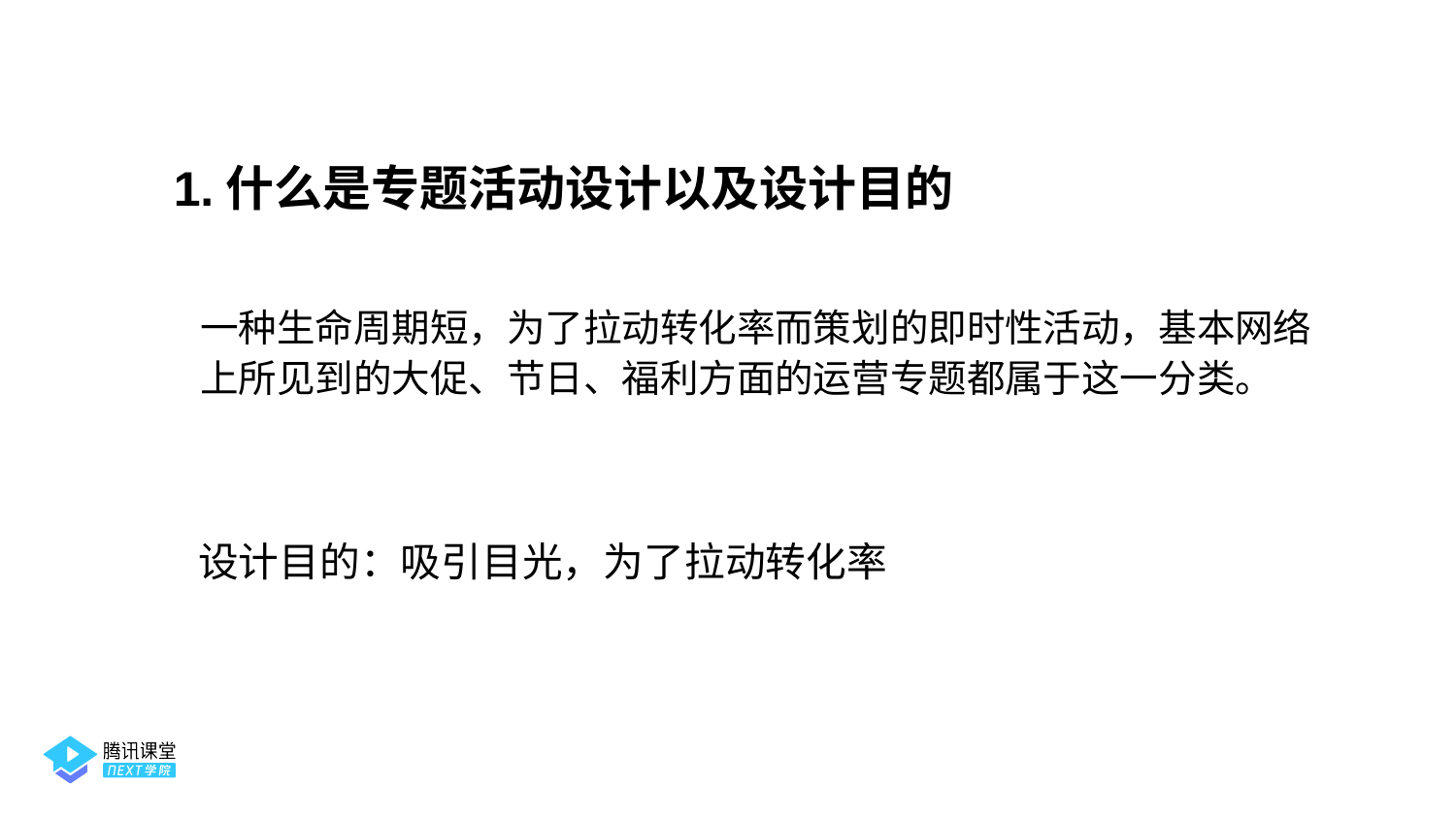

1.什么是专题活动设计以及设计目的
一种生命周期短，为了拉动转化率而策划的即时性活动，基本网络上所见到的大促、节日、福利方面的运营专题都属于这一分类。

设计目的：吸引目光，为了拉动转化率